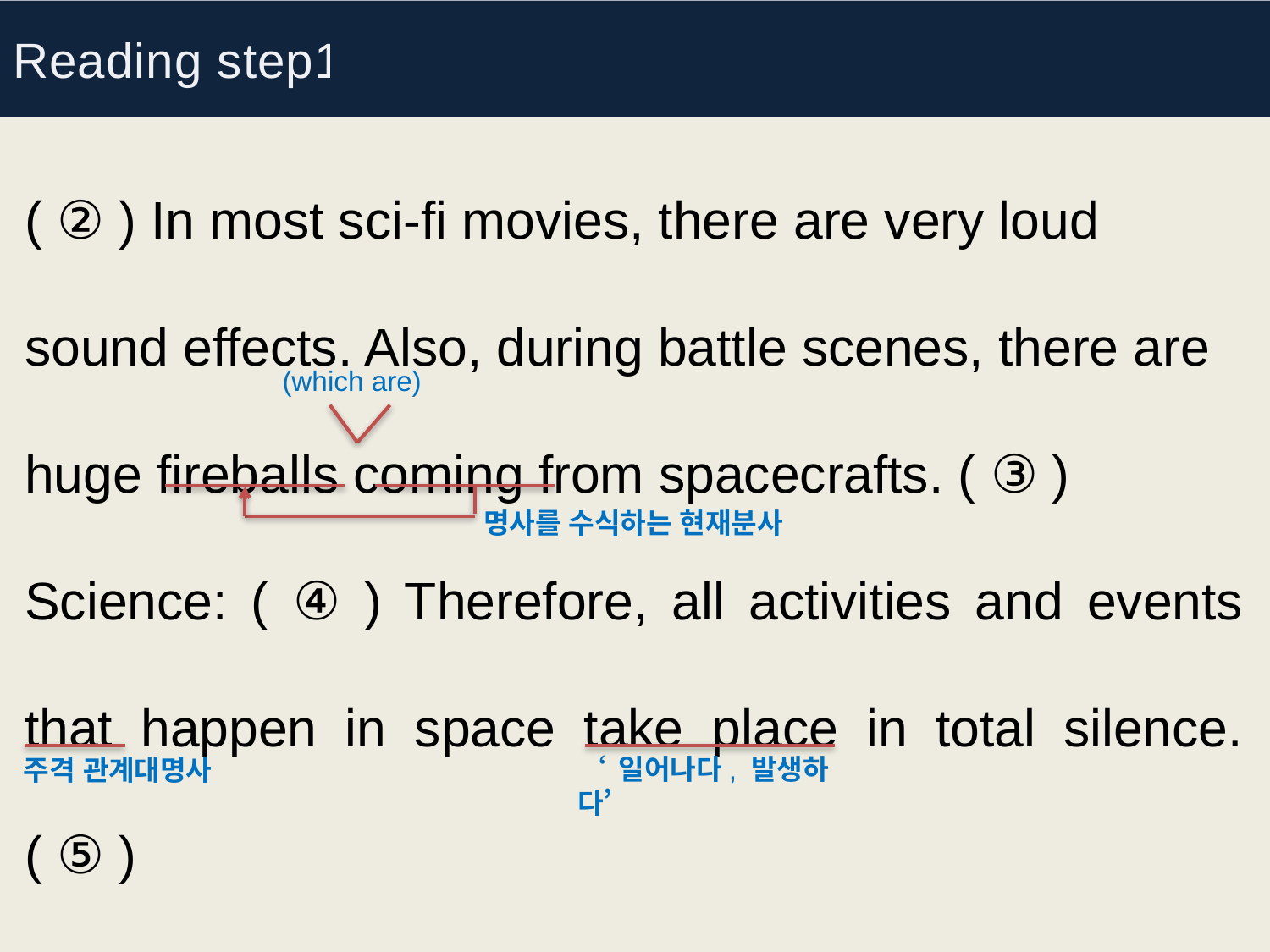

Reading step1
( ② ) In most sci-fi movies, there are very loud
sound effects. Also, during battle scenes, there are
huge fireballs coming from spacecrafts. ( ③ )
Science: ( ④ ) Therefore, all activities and events that happen in space take place in total silence. ( ⑤ )
(which are)
명사를 수식하는 현재분사
‘ 일어나다, 발생하다’
주격 관계대명사